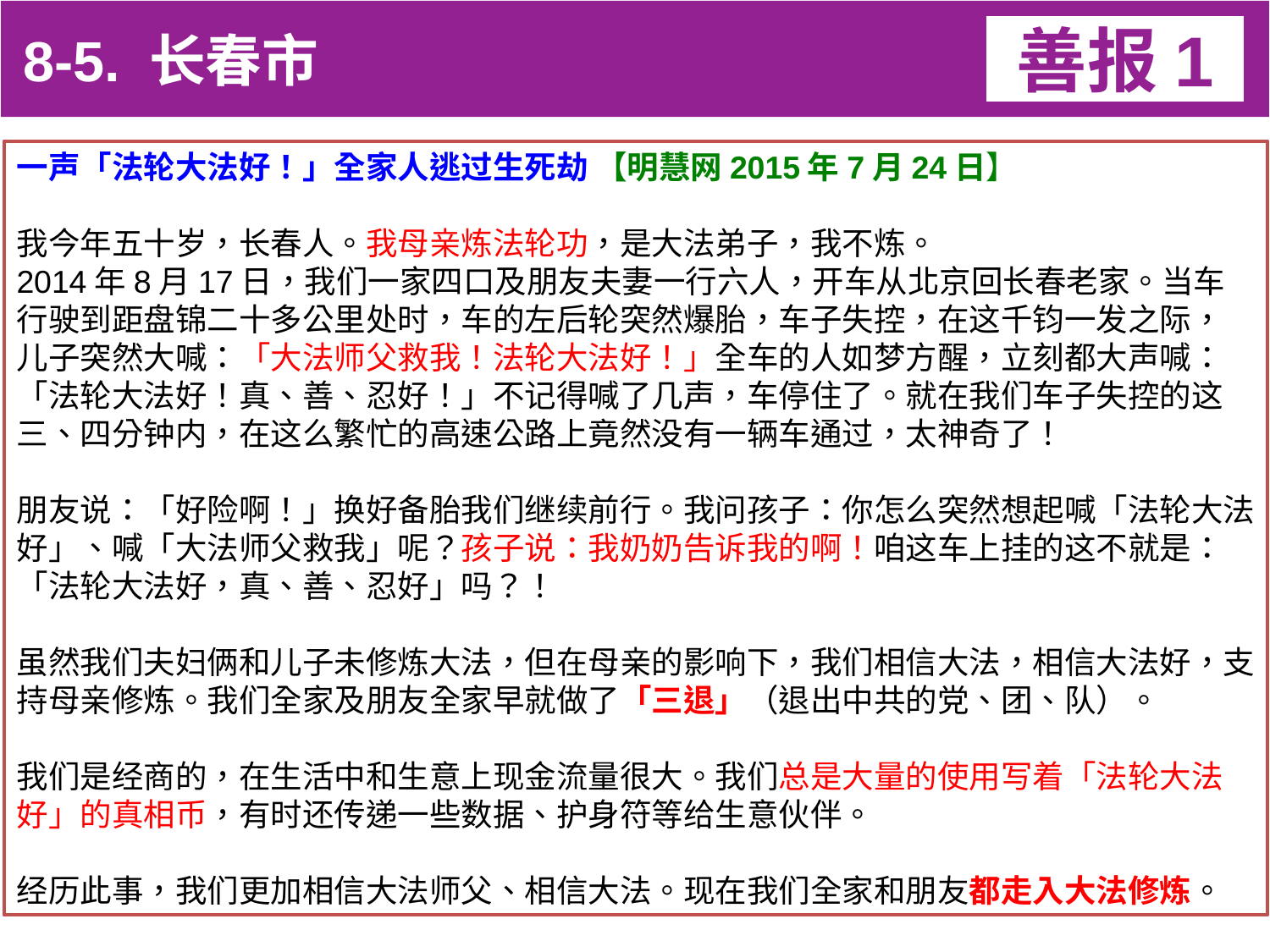

8-5. 长春市
善报1

11-3. XX市官员恶报实例
一声「法轮大法好！」全家人逃过生死劫 【明慧网2015年7月24日】

我今年五十岁，长春人。我母亲炼法轮功，是大法弟子，我不炼。
2014年8月17日，我们一家四口及朋友夫妻一行六人，开车从北京回长春老家。当车行驶到距盘锦二十多公里处时，车的左后轮突然爆胎，车子失控，在这千钧一发之际，
儿子突然大喊：「大法师父救我！法轮大法好！」全车的人如梦方醒，立刻都大声喊：「法轮大法好！真、善、忍好！」不记得喊了几声，车停住了。就在我们车子失控的这三、四分钟内，在这么繁忙的高速公路上竟然没有一辆车通过，太神奇了！

朋友说：「好险啊！」换好备胎我们继续前行。我问孩子：你怎么突然想起喊「法轮大法好」、喊「大法师父救我」呢？孩子说：我奶奶告诉我的啊！咱这车上挂的这不就是：「法轮大法好，真、善、忍好」吗？！

虽然我们夫妇俩和儿子未修炼大法，但在母亲的影响下，我们相信大法，相信大法好，支持母亲修炼。我们全家及朋友全家早就做了「三退」（退出中共的党、团、队）。

我们是经商的，在生活中和生意上现金流量很大。我们总是大量的使用写着「法轮大法好」的真相币，有时还传递一些数据、护身符等给生意伙伴。

经历此事，我们更加相信大法师父、相信大法。现在我们全家和朋友都走入大法修炼。